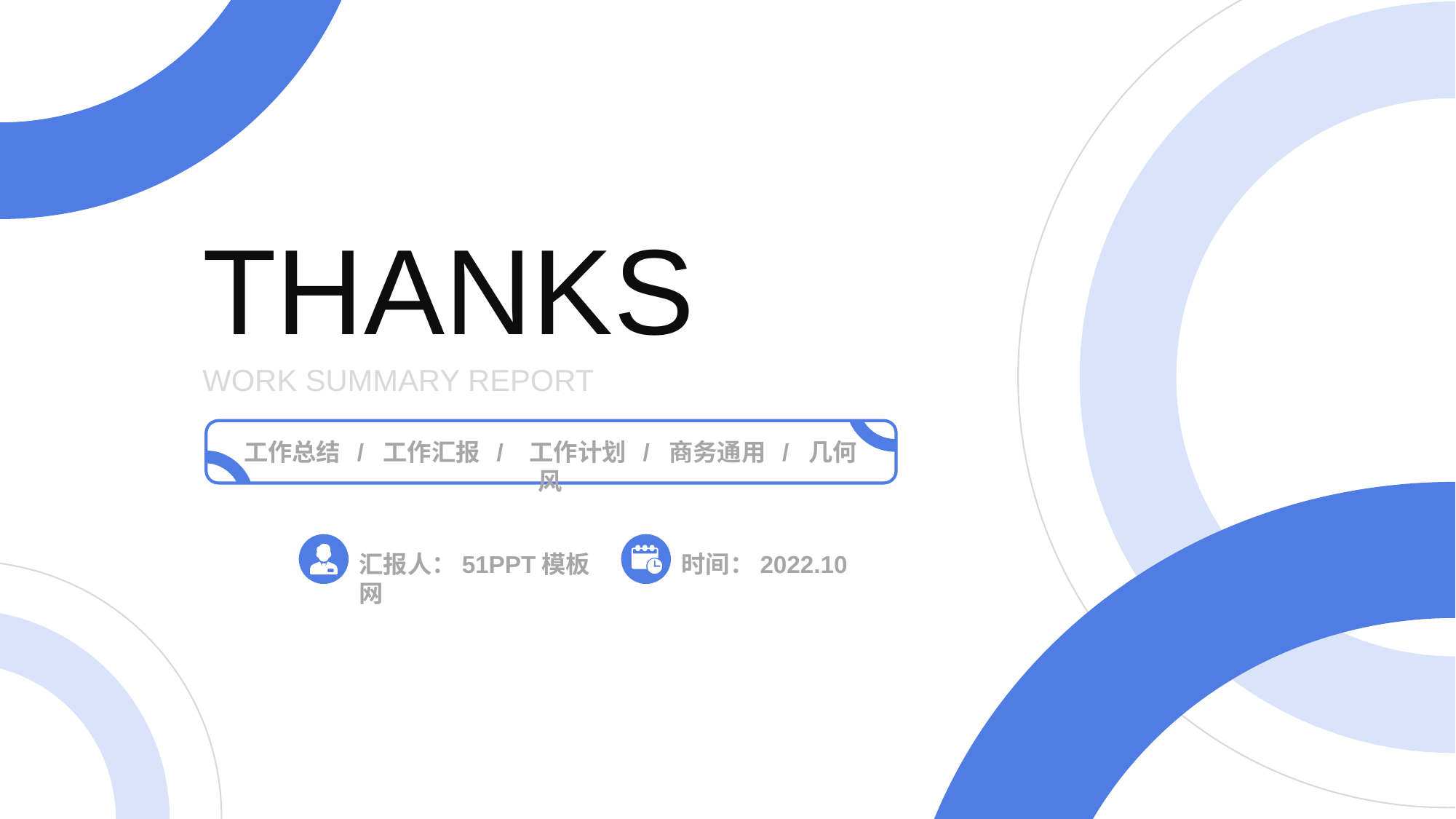

THANKS
WORK SUMMARY REPORT

工作总结  /  工作汇报  /   工作计划  /  商务通用  /  几何风

汇报人：51PPT模板网
时间：2022.10